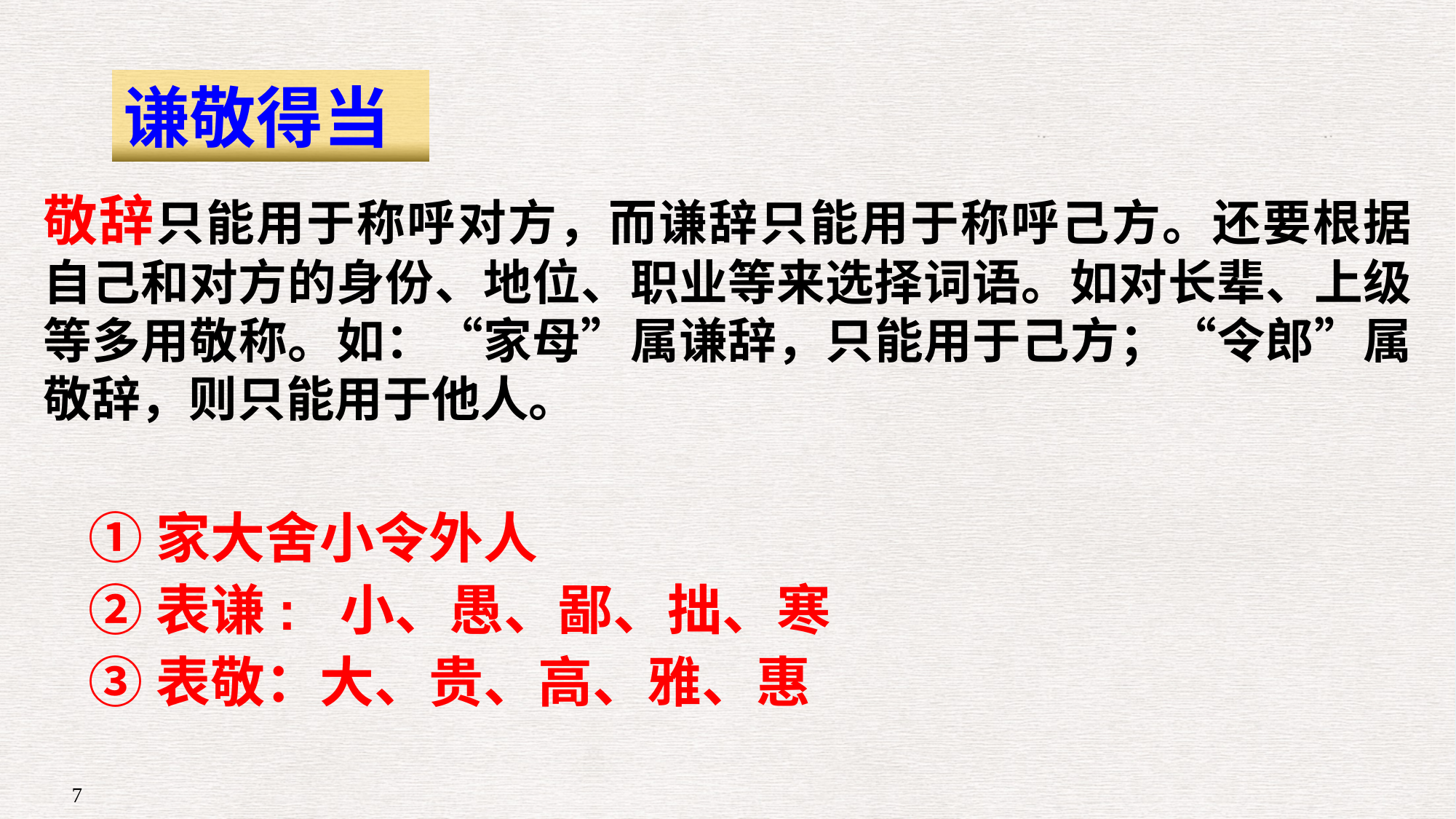

谦敬得当
敬辞只能用于称呼对方，而谦辞只能用于称呼己方。还要根据自己和对方的身份、地位、职业等来选择词语。如对长辈、上级等多用敬称。如：“家母”属谦辞，只能用于己方；“令郎”属敬辞，则只能用于他人。
①家大舍小令外人
②表谦:  小、愚、鄙、拙、寒
③表敬：大、贵、高、雅、惠